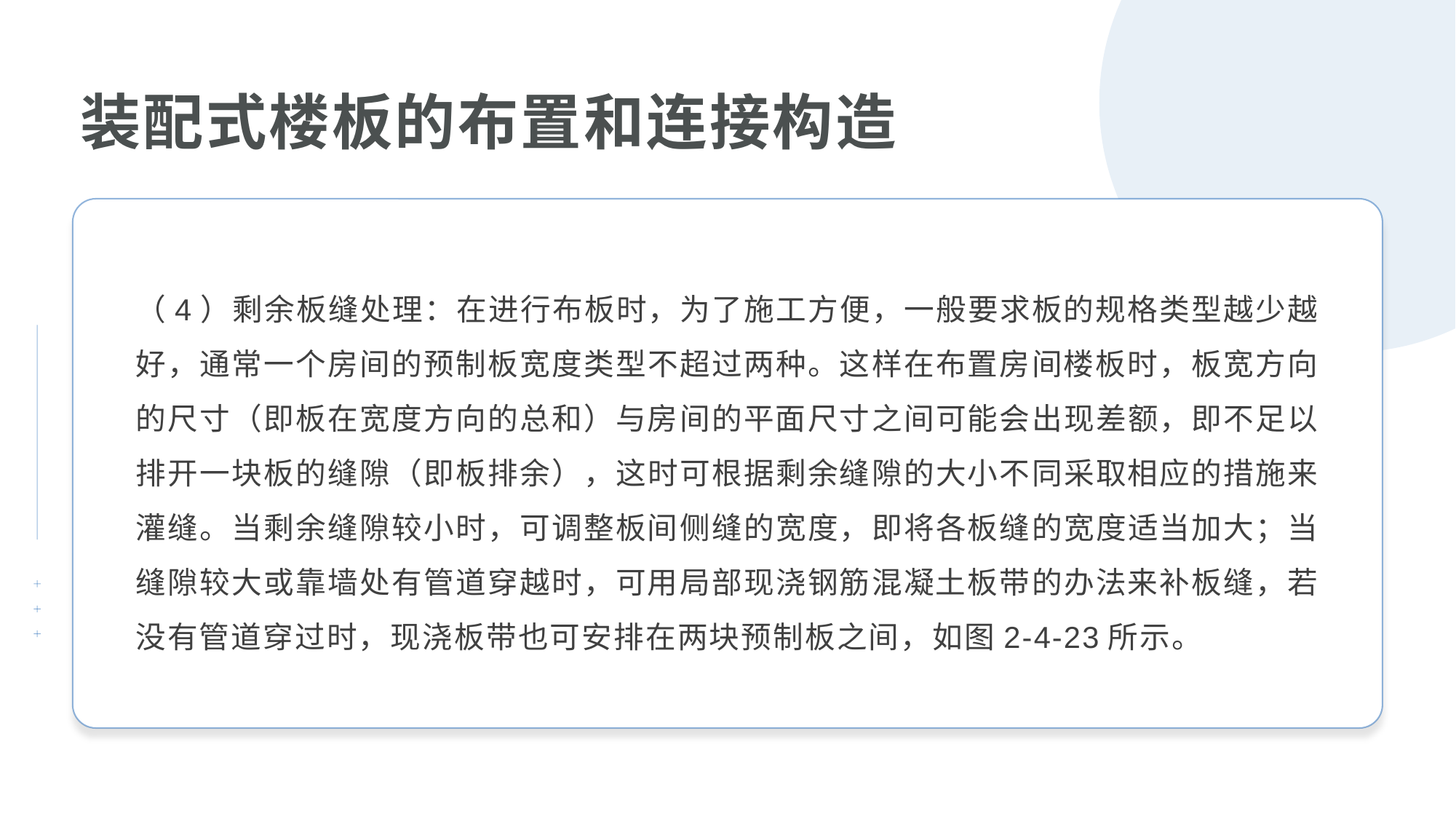

装配式楼板的布置和连接构造

（4）剩余板缝处理：在进行布板时，为了施工方便，一般要求板的规格类型越少越好，通常一个房间的预制板宽度类型不超过两种。这样在布置房间楼板时，板宽方向的尺寸（即板在宽度方向的总和）与房间的平面尺寸之间可能会出现差额，即不足以排开一块板的缝隙（即板排余），这时可根据剩余缝隙的大小不同采取相应的措施来灌缝。当剩余缝隙较小时，可调整板间侧缝的宽度，即将各板缝的宽度适当加大；当缝隙较大或靠墙处有管道穿越时，可用局部现浇钢筋混凝土板带的办法来补板缝，若没有管道穿过时，现浇板带也可安排在两块预制板之间，如图2-4-23所示。